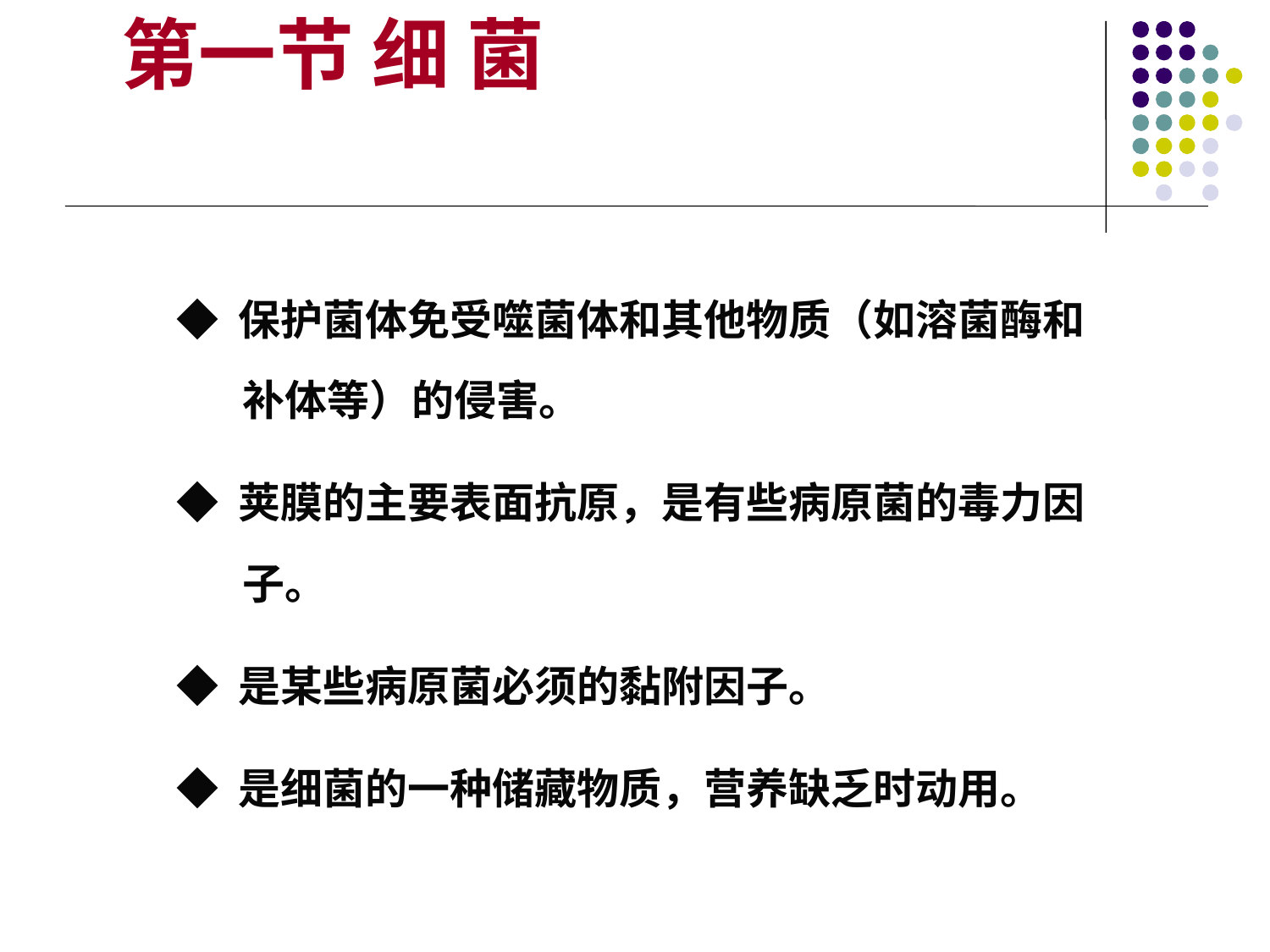

第一节 细 菌
◆ 保护菌体免受噬菌体和其他物质（如溶菌酶和补体等）的侵害。
◆ 荚膜的主要表面抗原，是有些病原菌的毒力因子。
◆ 是某些病原菌必须的黏附因子。
◆ 是细菌的一种储藏物质，营养缺乏时动用。